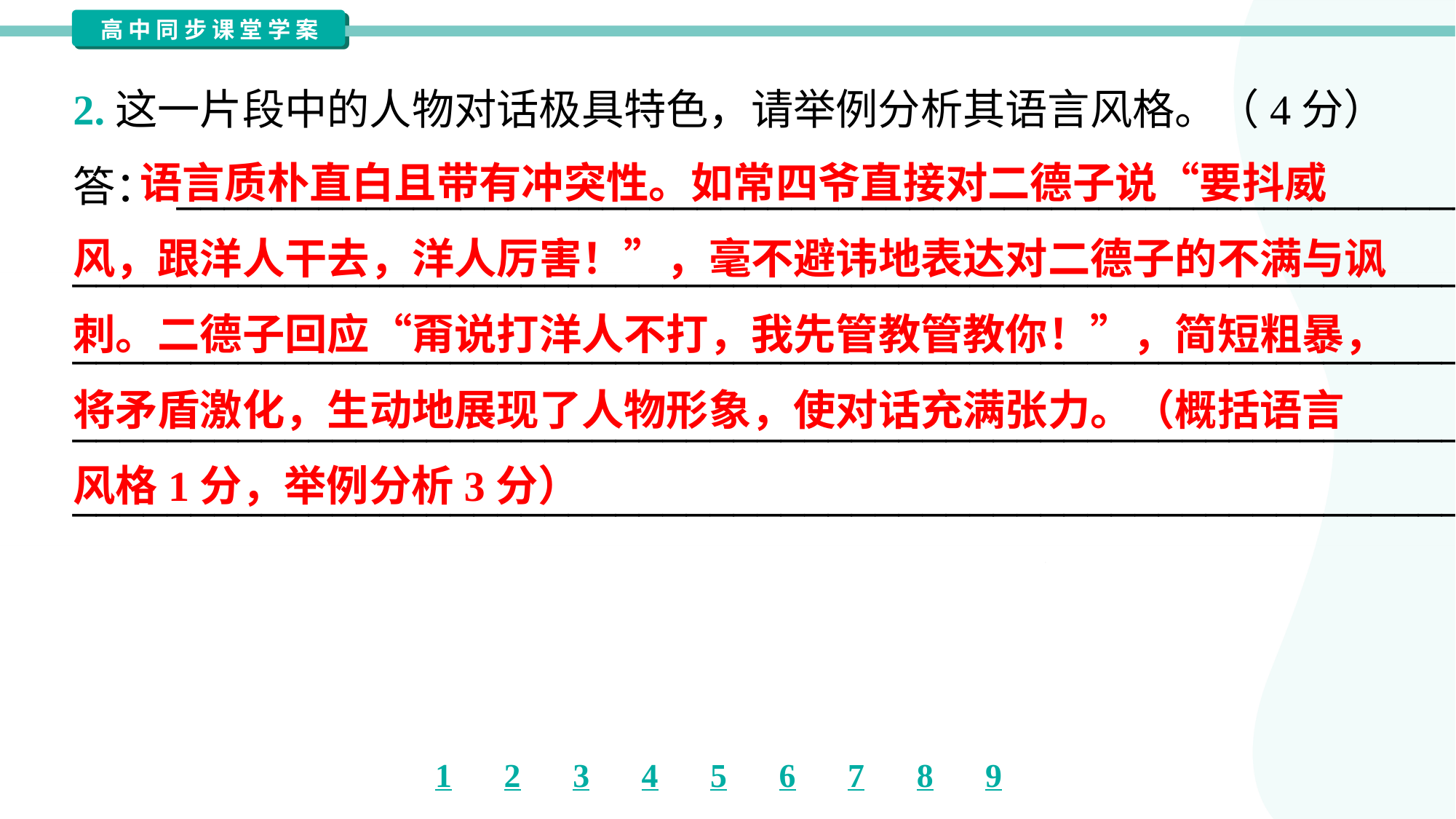

2.这一片段中的人物对话极具特色，请举例分析其语言风格。（4分）
答： ________________________________________________________
_____________________________________________________________
_____________________________________________________________
_____________________________________________________________
_____________________________________________________________
      语言质朴直白且带有冲突性。如常四爷直接对二德子说“要抖威
风，跟洋人干去，洋人厉害！”，毫不避讳地表达对二德子的不满与讽
刺。二德子回应“甭说打洋人不打，我先管教管教你！”，简短粗暴，
将矛盾激化，生动地展现了人物形象，使对话充满张力。（概括语言
风格1分，举例分析3分）